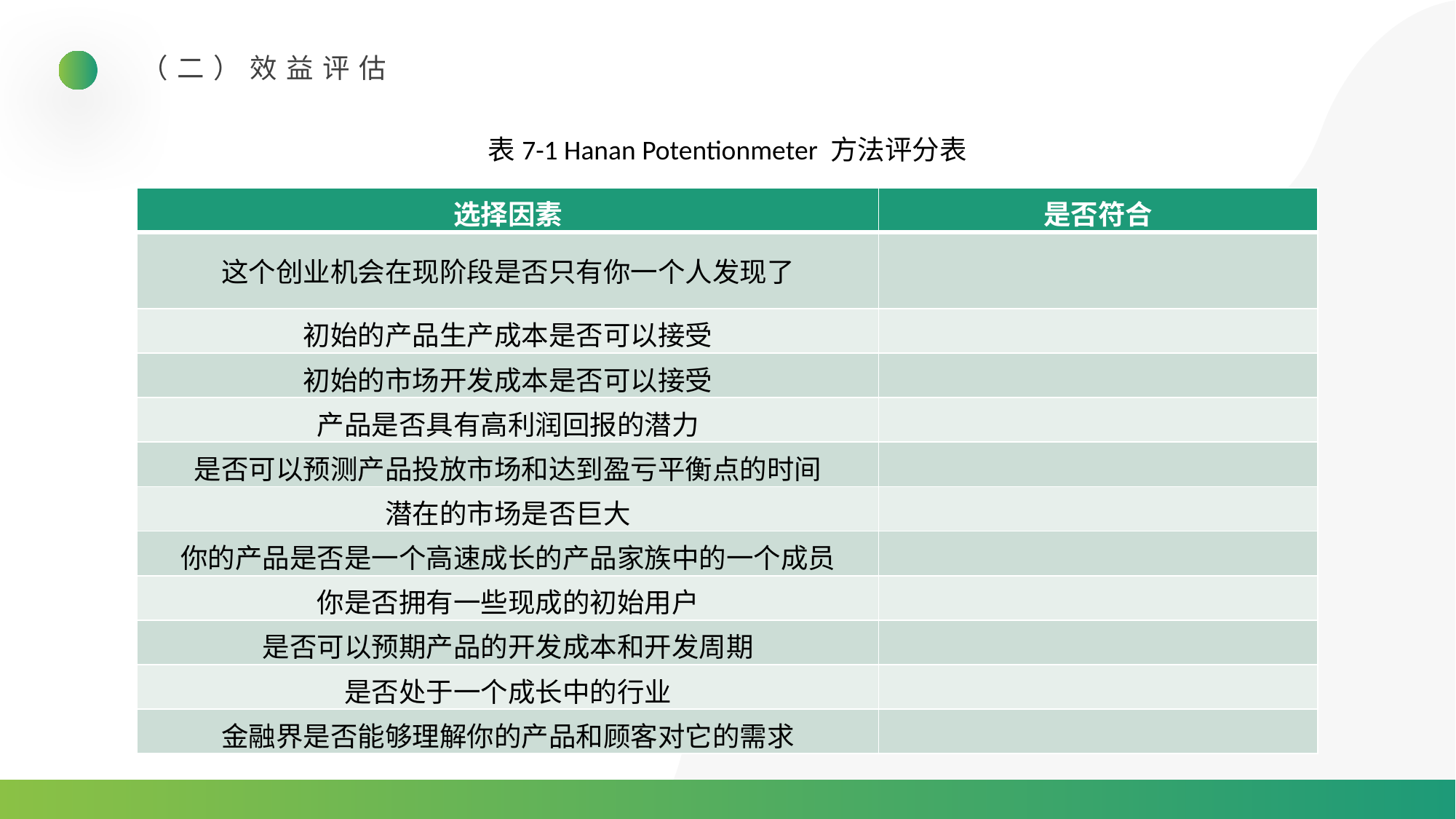

（二）效益评估
表7-1 Hanan Potentionmeter 方法评分表
| 选择因素 | 是否符合 |
| --- | --- |
| 这个创业机会在现阶段是否只有你一个人发现了 |  |
| 初始的产品生产成本是否可以接受 |  |
| 初始的市场开发成本是否可以接受 |  |
| 产品是否具有高利润回报的潜力 |  |
| 是否可以预测产品投放市场和达到盈亏平衡点的时间 |  |
| 潜在的市场是否巨大 |  |
| 你的产品是否是一个高速成长的产品家族中的一个成员 |  |
| 你是否拥有一些现成的初始用户 |  |
| 是否可以预期产品的开发成本和开发周期 |  |
| 是否处于一个成长中的行业 |  |
| 金融界是否能够理解你的产品和顾客对它的需求 |  |